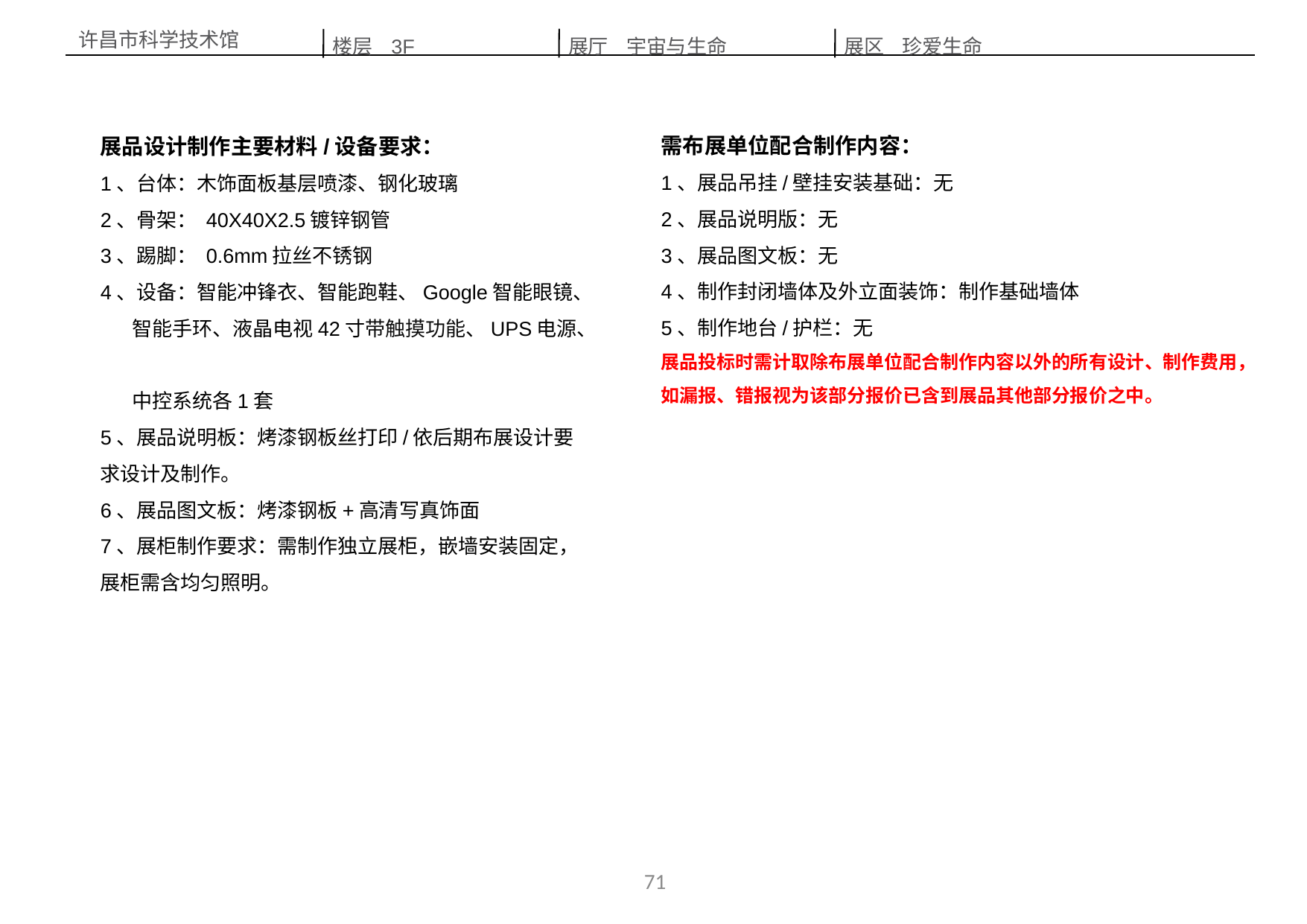

楼层   3F
展区    珍爱生命
展厅    宇宙与生命
许昌市科学技术馆

需布展单位配合制作内容：
1、展品吊挂/壁挂安装基础：无
2、展品说明版：无
3、展品图文板：无
4、制作封闭墙体及外立面装饰：制作基础墙体
5、制作地台/护栏：无
展品投标时需计取除布展单位配合制作内容以外的所有设计、制作费用，如漏报、错报视为该部分报价已含到展品其他部分报价之中。
展品设计制作主要材料/设备要求：
1、台体：木饰面板基层喷漆、钢化玻璃
2、骨架： 40X40X2.5镀锌钢管
3、踢脚： 0.6mm拉丝不锈钢
4、设备：智能冲锋衣、智能跑鞋、Google智能眼镜、
      智能手环、液晶电视42寸带触摸功能、UPS电源、
      中控系统各1套
5、展品说明板：烤漆钢板丝打印/依后期布展设计要求设计及制作。
6、展品图文板：烤漆钢板+高清写真饰面
7、展柜制作要求：需制作独立展柜，嵌墙安装固定，展柜需含均匀照明。

71